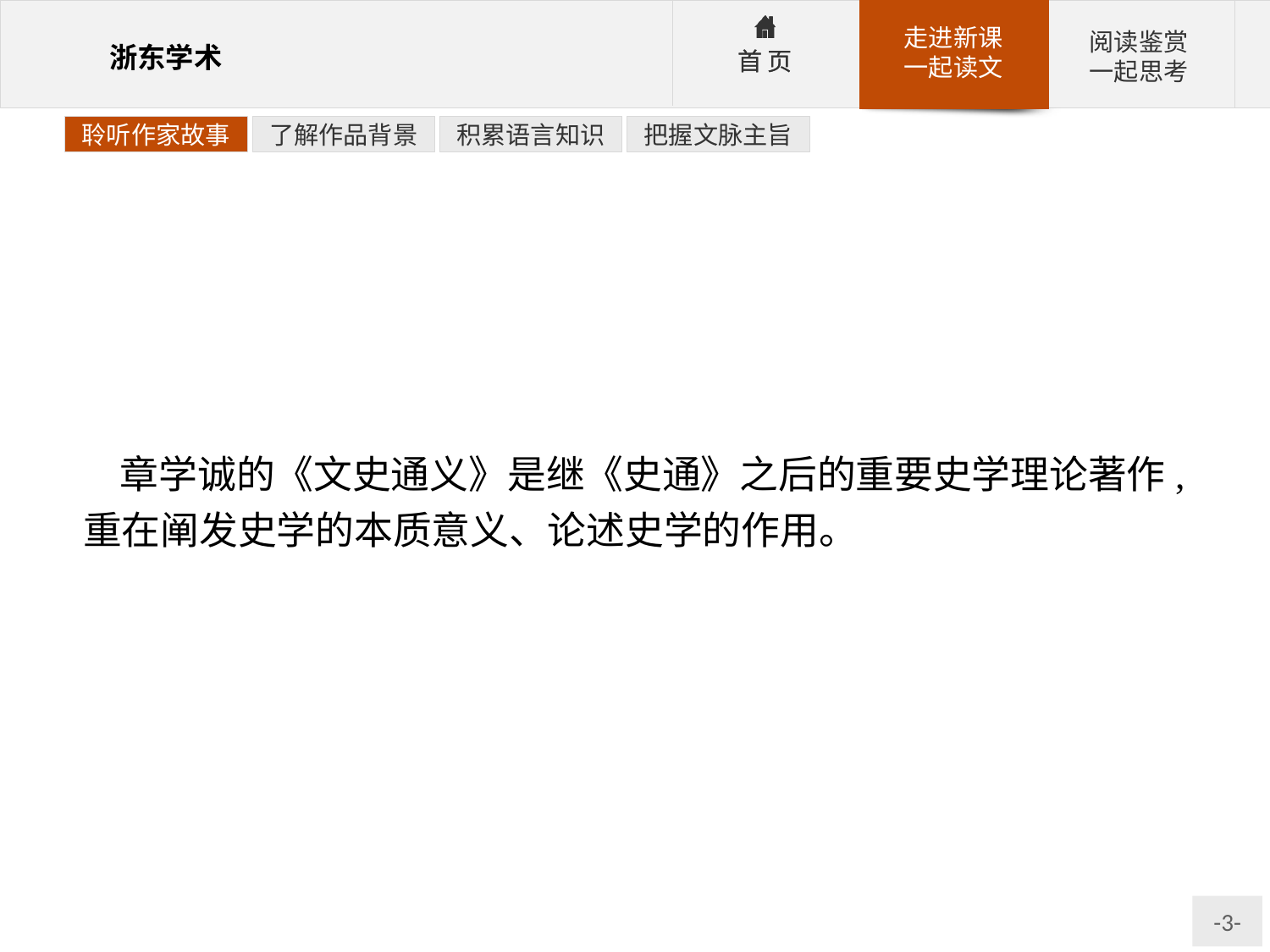

聆听作家故事
了解作品背景
积累语言知识
把握文脉主旨
章学诚的《文史通义》是继《史通》之后的重要史学理论著作,重在阐发史学的本质意义、论述史学的作用。